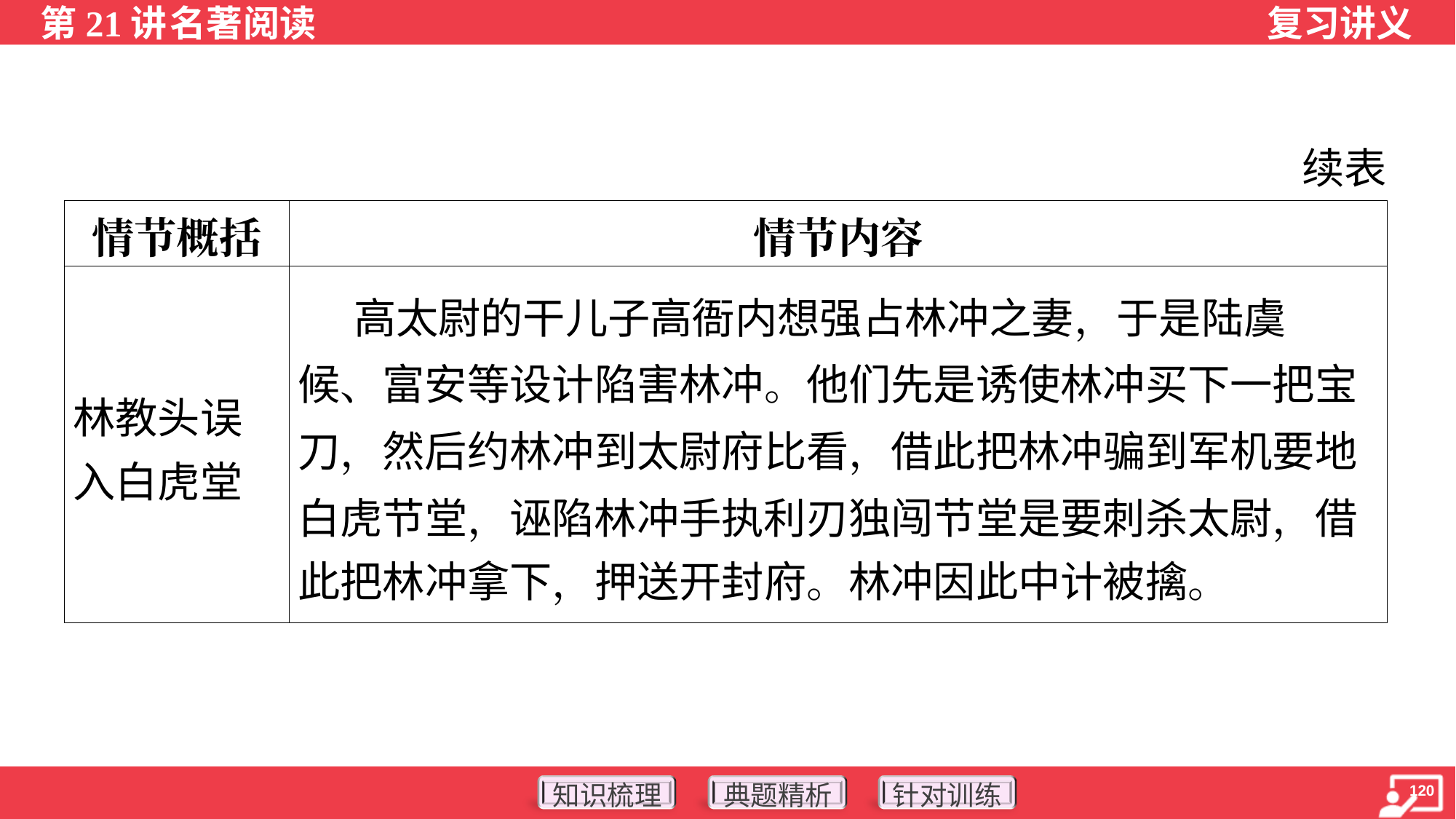

续表
| 情节概括 | 情节内容 |
| --- | --- |
| 林教头误 入白虎堂 | 高太尉的干儿子高衙内想强占林冲之妻，于是陆虞 候、富安等设计陷害林冲。他们先是诱使林冲买下一把宝 刀，然后约林冲到太尉府比看，借此把林冲骗到军机要地 白虎节堂，诬陷林冲手执利刃独闯节堂是要刺杀太尉，借 此把林冲拿下，押送开封府。林冲因此中计被擒。 |